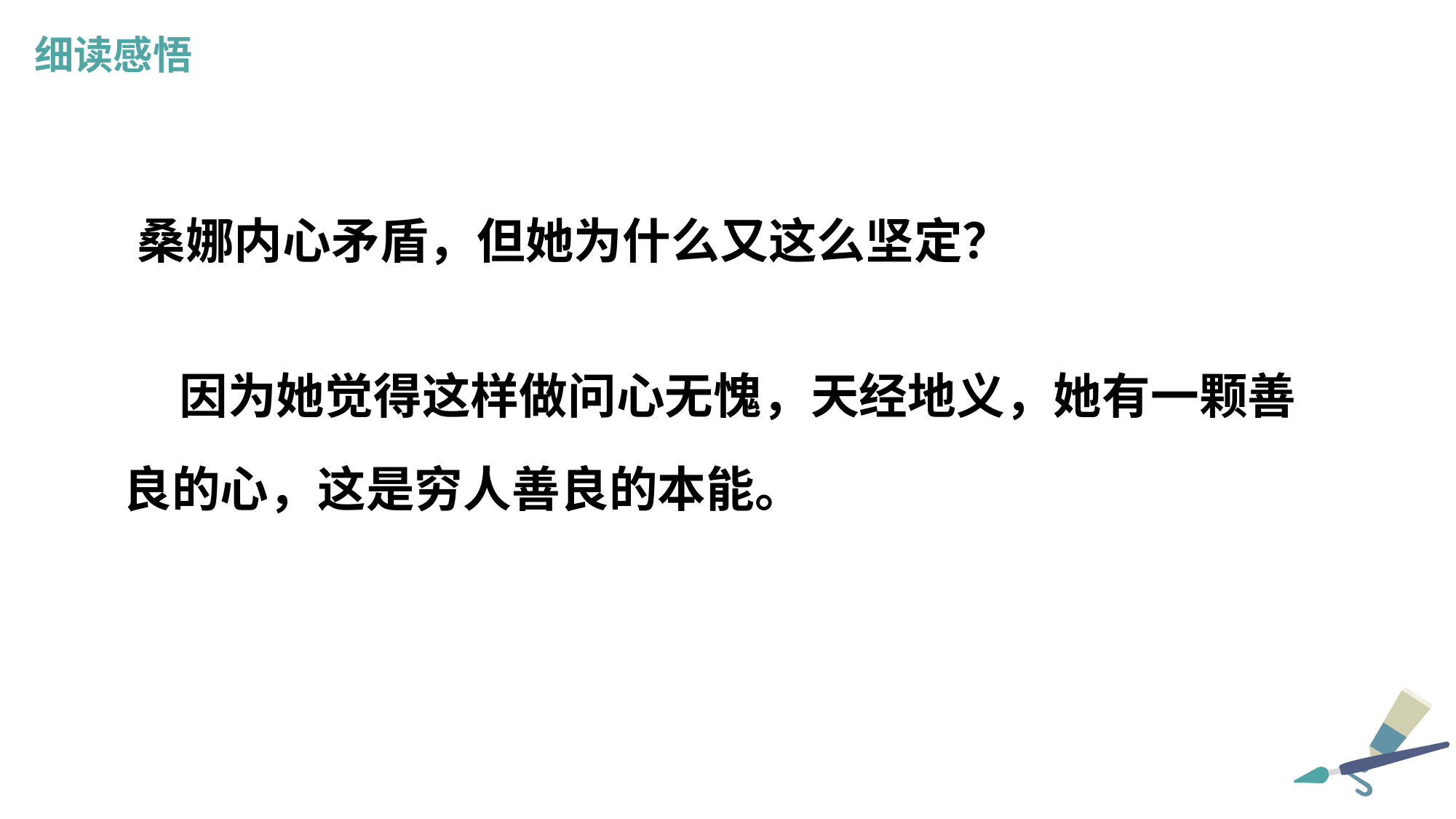

细读感悟
桑娜内心矛盾，但她为什么又这么坚定？
    因为她觉得这样做问心无愧，天经地义，她有一颗善良的心，这是穷人善良的本能。